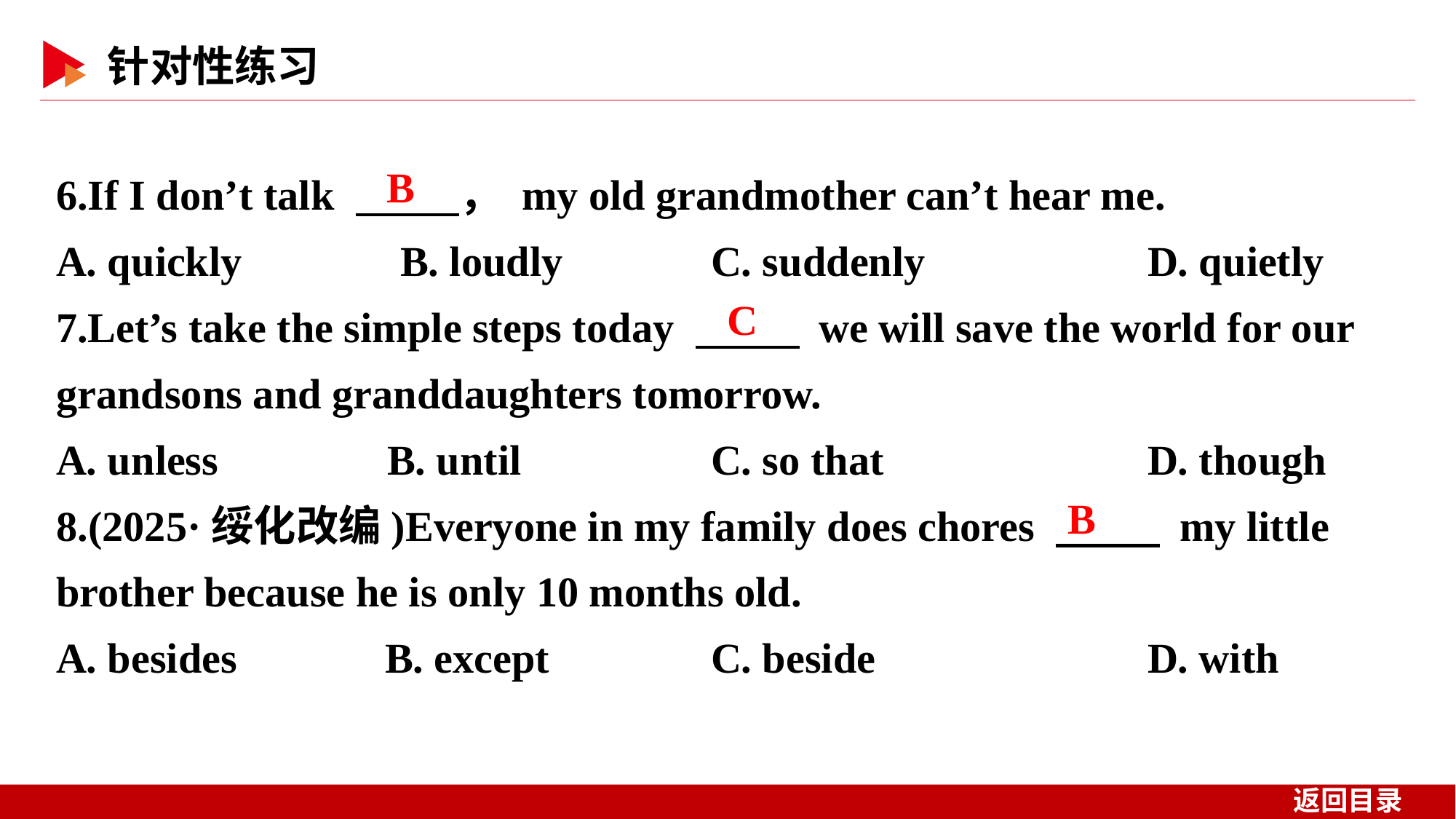

6.If I don’t talk 　  　， my old grandmother can’t hear me.
A. quickly               B. loudly		C. suddenly                	D. quietly
7.Let’s take the simple steps today 　  　 we will save the world for our grandsons and granddaughters tomorrow.
A. unless                B. until		C. so that                	D. though
8.(2025·绥化改编)Everyone in my family does chores 　  　 my little brother because he is only 10 months old.
A. besides              B. except		C. beside                	D. with
B
C
B